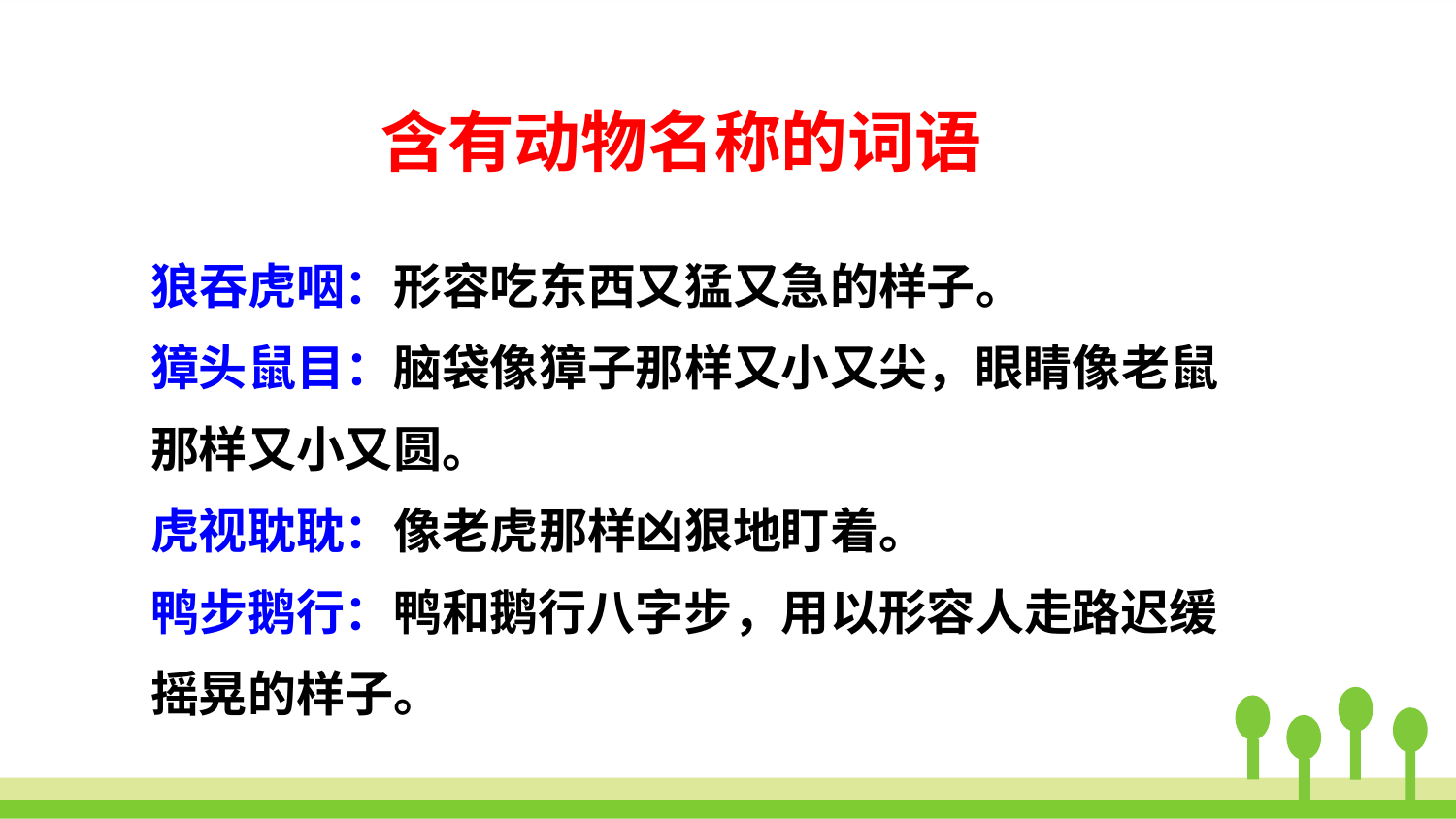

含有动物名称的词语
狼吞虎咽：形容吃东西又猛又急的样子。
獐头鼠目：脑袋像獐子那样又小又尖，眼睛像老鼠那样又小又圆。
虎视耽耽：像老虎那样凶狠地盯着。
鸭步鹅行：鸭和鹅行八字步，用以形容人走路迟缓摇晃的样子。